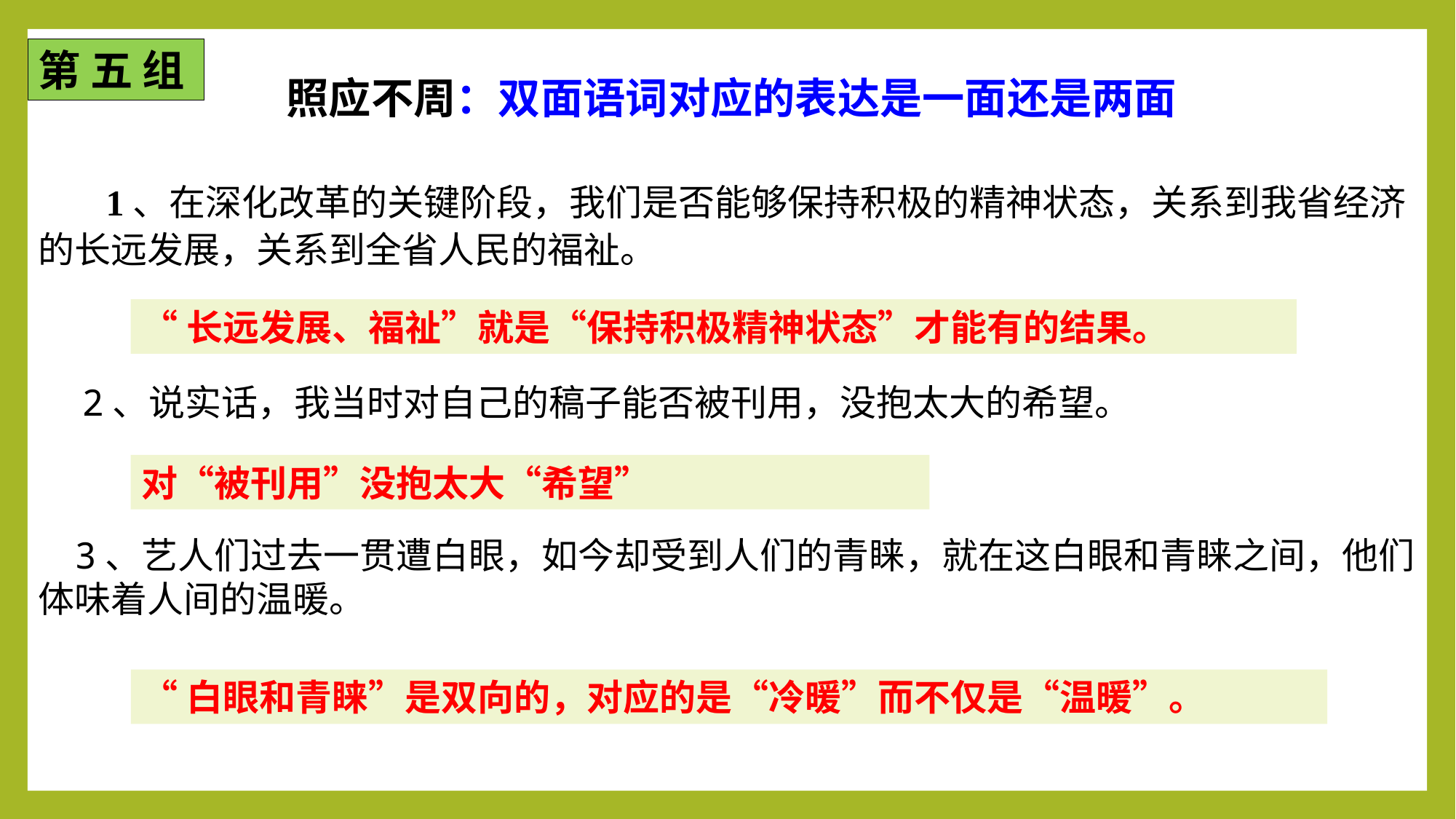

第 五 组
照应不周：双面语词对应的表达是一面还是两面
　1、在深化改革的关键阶段，我们是否能够保持积极的精神状态，关系到我省经济的长远发展，关系到全省人民的福祉。

  2、说实话，我当时对自己的稿子能否被刊用，没抱太大的希望。

    3、艺人们过去一贯遭白眼，如今却受到人们的青睐，就在这白眼和青睐之间，他们体味着人间的温暖。
“长远发展、福祉”就是“保持积极精神状态”才能有的结果。
对“被刊用”没抱太大“希望”
“白眼和青睐”是双向的，对应的是“冷暖”而不仅是“温暖”。